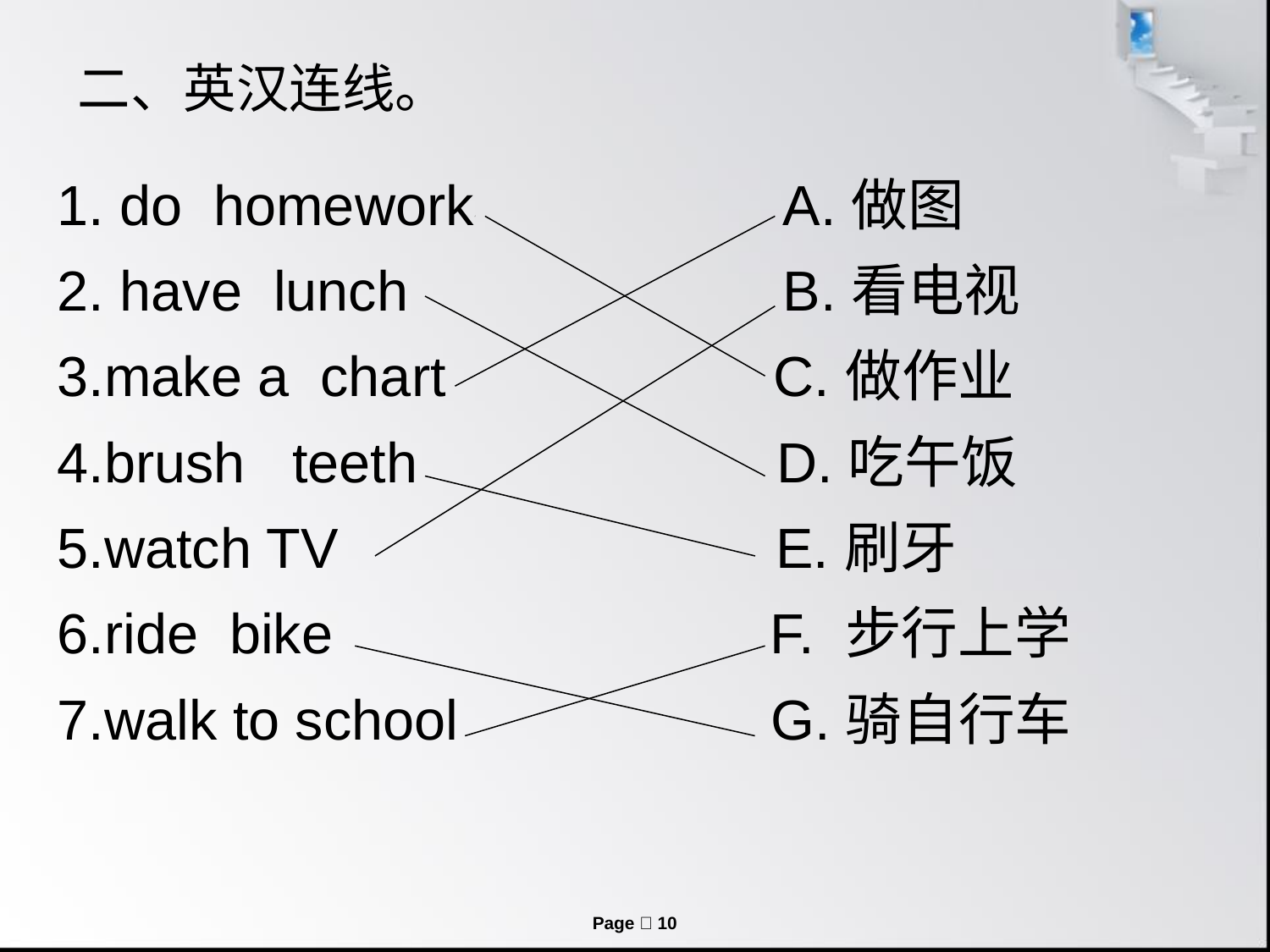

# 二、英汉连线。
1. do  homework                    A.做图
2. have  lunch                        B.看电视
3.make a  chart                     C.做作业
4.brush   teeth                       D.吃午饭
5.watch TV                            E.刷牙
6.ride  bike                            F. 步行上学
7.walk to school                    G.骑自行车